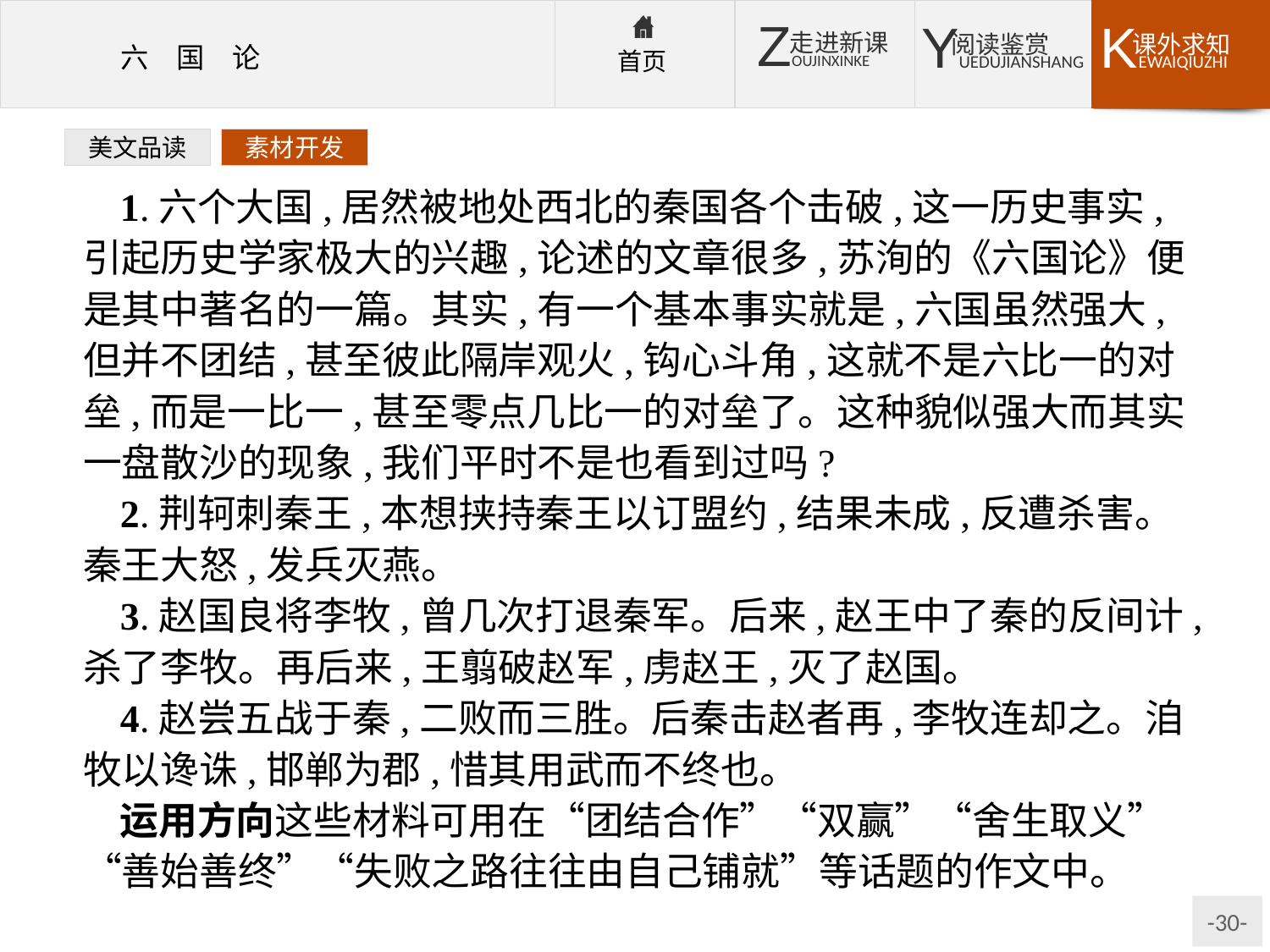

美文品读
素材开发
1.六个大国,居然被地处西北的秦国各个击破,这一历史事实,引起历史学家极大的兴趣,论述的文章很多,苏洵的《六国论》便是其中著名的一篇。其实,有一个基本事实就是,六国虽然强大,但并不团结,甚至彼此隔岸观火,钩心斗角,这就不是六比一的对垒,而是一比一,甚至零点几比一的对垒了。这种貌似强大而其实一盘散沙的现象,我们平时不是也看到过吗?
2.荆轲刺秦王,本想挟持秦王以订盟约,结果未成,反遭杀害。秦王大怒,发兵灭燕。
3.赵国良将李牧,曾几次打退秦军。后来,赵王中了秦的反间计,杀了李牧。再后来,王翦破赵军,虏赵王,灭了赵国。
4.赵尝五战于秦,二败而三胜。后秦击赵者再,李牧连却之。洎牧以谗诛,邯郸为郡,惜其用武而不终也。
运用方向这些材料可用在“团结合作”“双赢”“舍生取义”“善始善终”“失败之路往往由自己铺就”等话题的作文中。